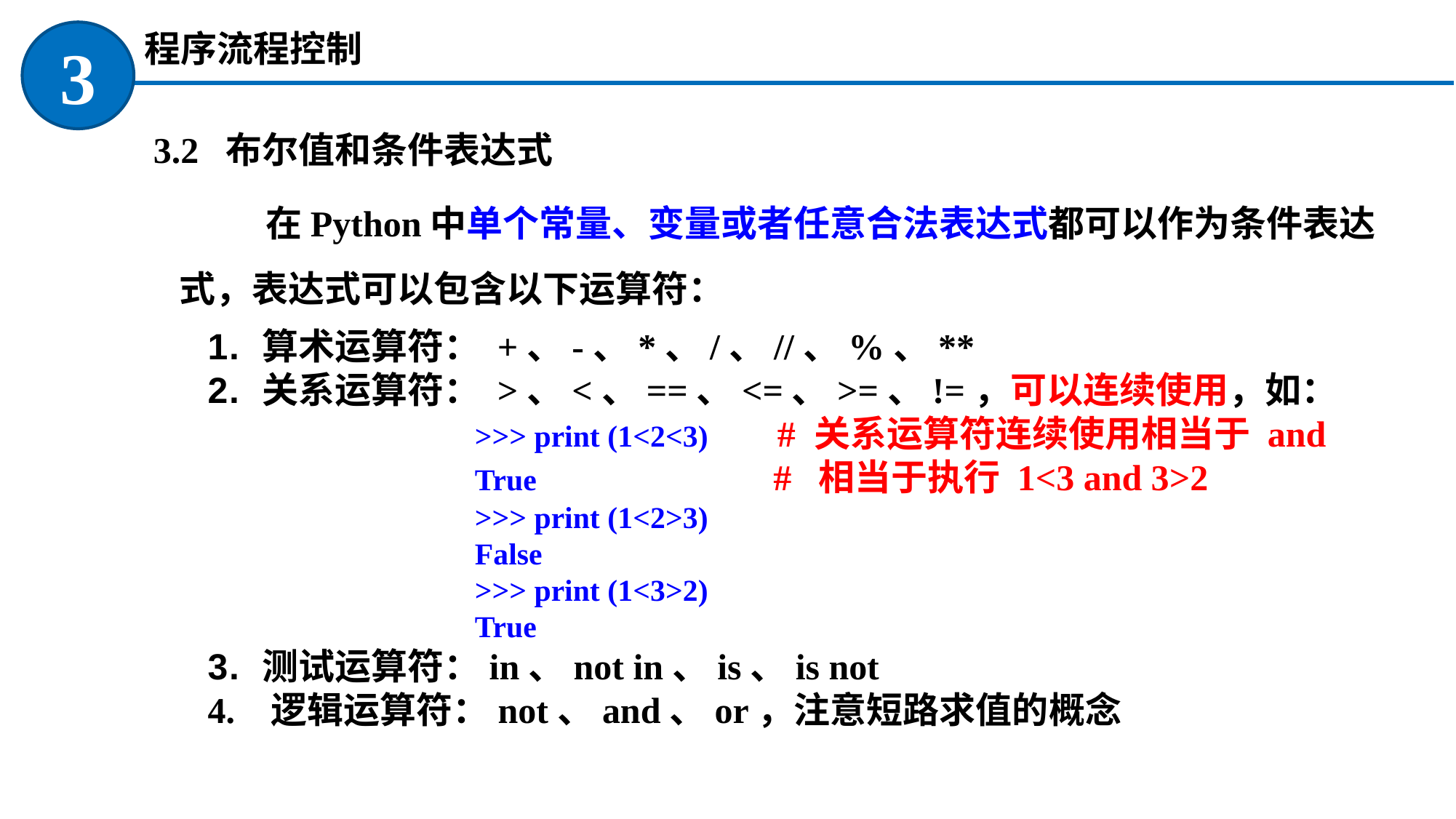

程序流程控制
3
 3.2  布尔值和条件表达式
在Python中单个常量、变量或者任意合法表达式都可以作为条件表达式，表达式可以包含以下运算符：
算术运算符： +、-、*、/、//、%、**
关系运算符： >、<、==、<=、>=、!=，可以连续使用，如：
>>> print (1<2<3)         # 关系运算符连续使用相当于 and
True                               #  相当于执行 1<3 and 3>2
>>> print (1<2>3)
False
>>> print (1<3>2)
True
测试运算符：in、not in、is、is not
4.   逻辑运算符：not、and、or，注意短路求值的概念